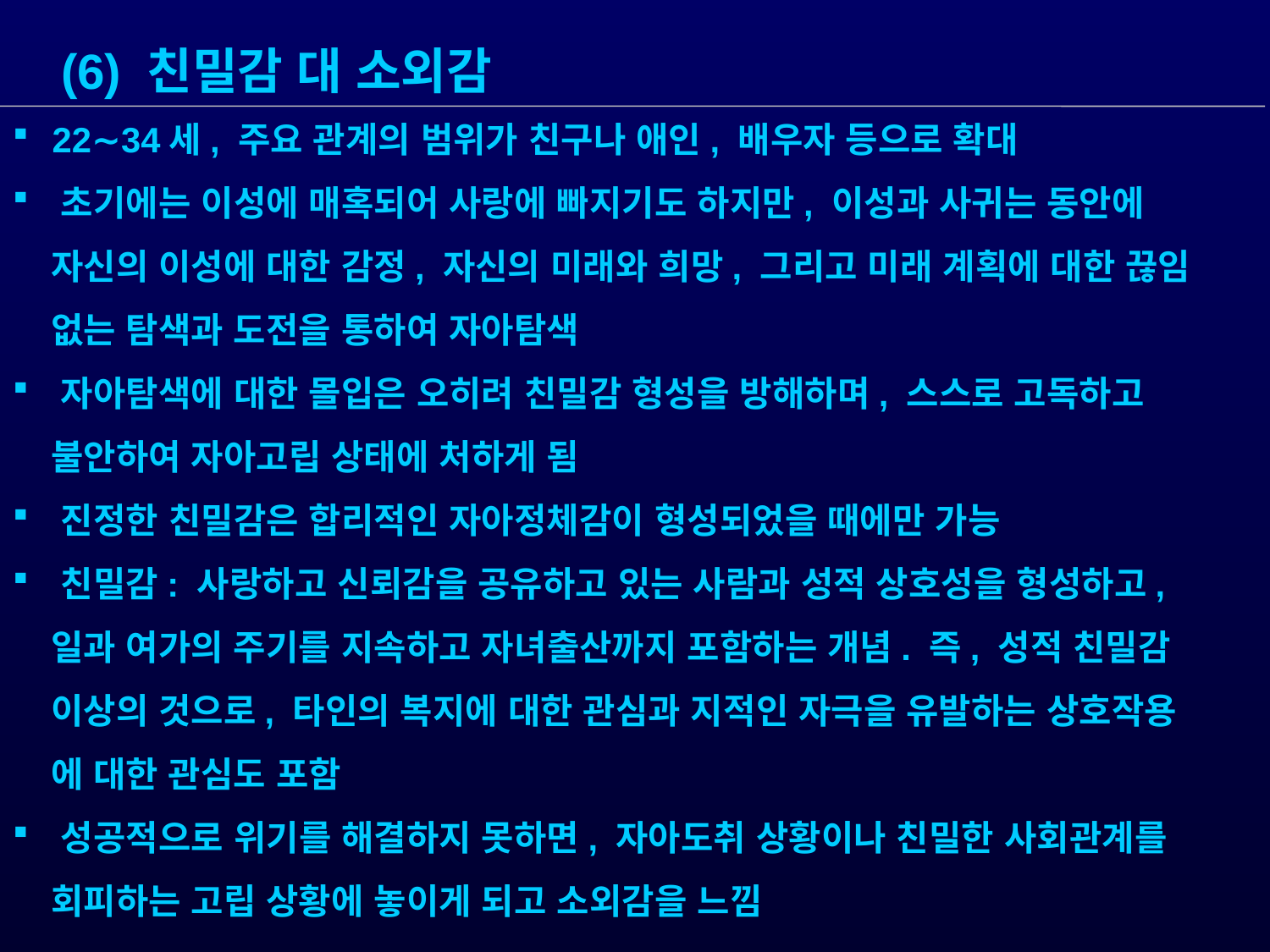

(6) 친밀감 대 소외감
 22∼34세, 주요 관계의 범위가 친구나 애인, 배우자 등으로 확대
 초기에는 이성에 매혹되어 사랑에 빠지기도 하지만, 이성과 사귀는 동안에
   자신의 이성에 대한 감정, 자신의 미래와 희망, 그리고 미래 계획에 대한 끊임
   없는 탐색과 도전을 통하여 자아탐색
 자아탐색에 대한 몰입은 오히려 친밀감 형성을 방해하며, 스스로 고독하고
   불안하여 자아고립 상태에 처하게 됨
 진정한 친밀감은 합리적인 자아정체감이 형성되었을 때에만 가능
 친밀감: 사랑하고 신뢰감을 공유하고 있는 사람과 성적 상호성을 형성하고,
   일과 여가의 주기를 지속하고 자녀출산까지 포함하는 개념. 즉, 성적 친밀감
   이상의 것으로, 타인의 복지에 대한 관심과 지적인 자극을 유발하는 상호작용
   에 대한 관심도 포함
 성공적으로 위기를 해결하지 못하면, 자아도취 상황이나 친밀한 사회관계를
   회피하는 고립 상황에 놓이게 되고 소외감을 느낌